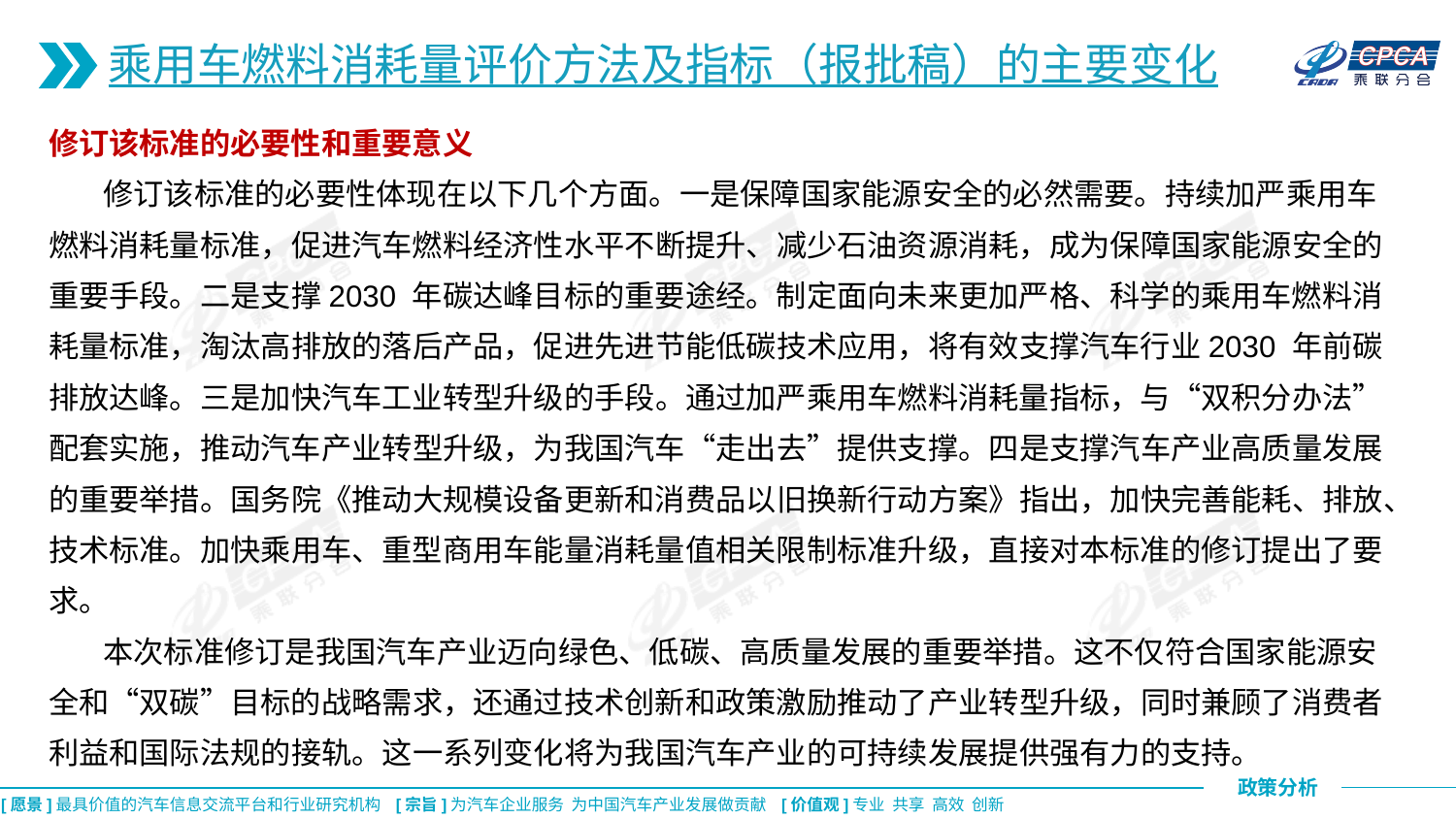

乘用车燃料消耗量评价方法及指标（报批稿）的主要变化
修订该标准的必要性和重要意义
       修订该标准的必要性体现在以下几个方面。一是保障国家能源安全的必然需要。持续加严乘用车燃料消耗量标准，促进汽车燃料经济性水平不断提升、减少石油资源消耗，成为保障国家能源安全的重要手段。二是支撑2030 年碳达峰目标的重要途经。制定面向未来更加严格、科学的乘用车燃料消耗量标准，淘汰高排放的落后产品，促进先进节能低碳技术应用，将有效支撑汽车行业2030 年前碳排放达峰。三是加快汽车工业转型升级的手段。通过加严乘用车燃料消耗量指标，与“双积分办法”配套实施，推动汽车产业转型升级，为我国汽车“走出去”提供支撑。四是支撑汽车产业高质量发展的重要举措。国务院《推动大规模设备更新和消费品以旧换新行动方案》指出，加快完善能耗、排放、技术标准。加快乘用车、重型商用车能量消耗量值相关限制标准升级，直接对本标准的修订提出了要求。
       本次标准修订是我国汽车产业迈向绿色、低碳、高质量发展的重要举措。这不仅符合国家能源安全和“双碳”目标的战略需求，还通过技术创新和政策激励推动了产业转型升级，同时兼顾了消费者利益和国际法规的接轨。这一系列变化将为我国汽车产业的可持续发展提供强有力的支持。